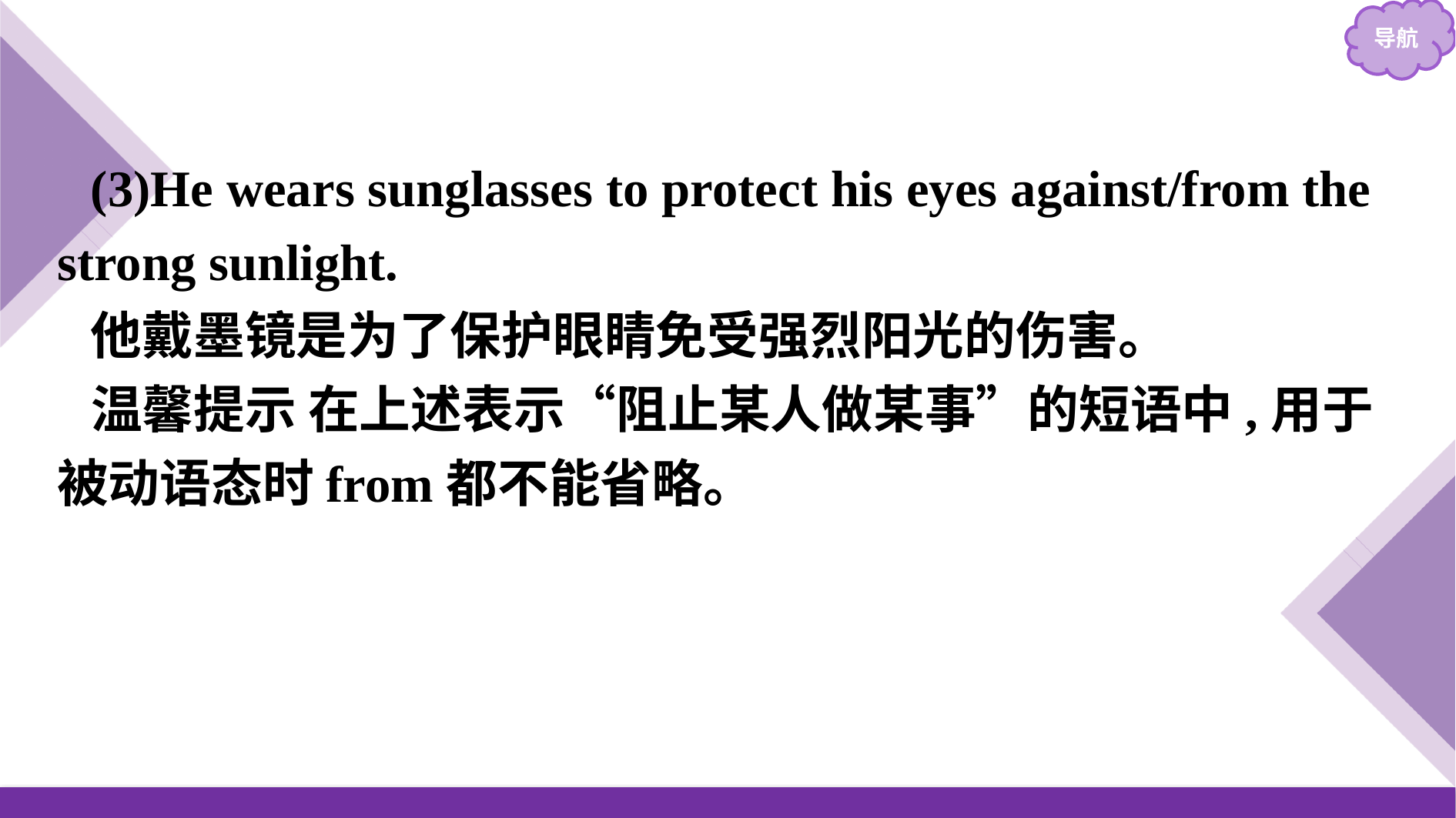

(3)He wears sunglasses to protect his eyes against/from the strong sunlight.
他戴墨镜是为了保护眼睛免受强烈阳光的伤害。
温馨提示 在上述表示“阻止某人做某事”的短语中,用于被动语态时from都不能省略。